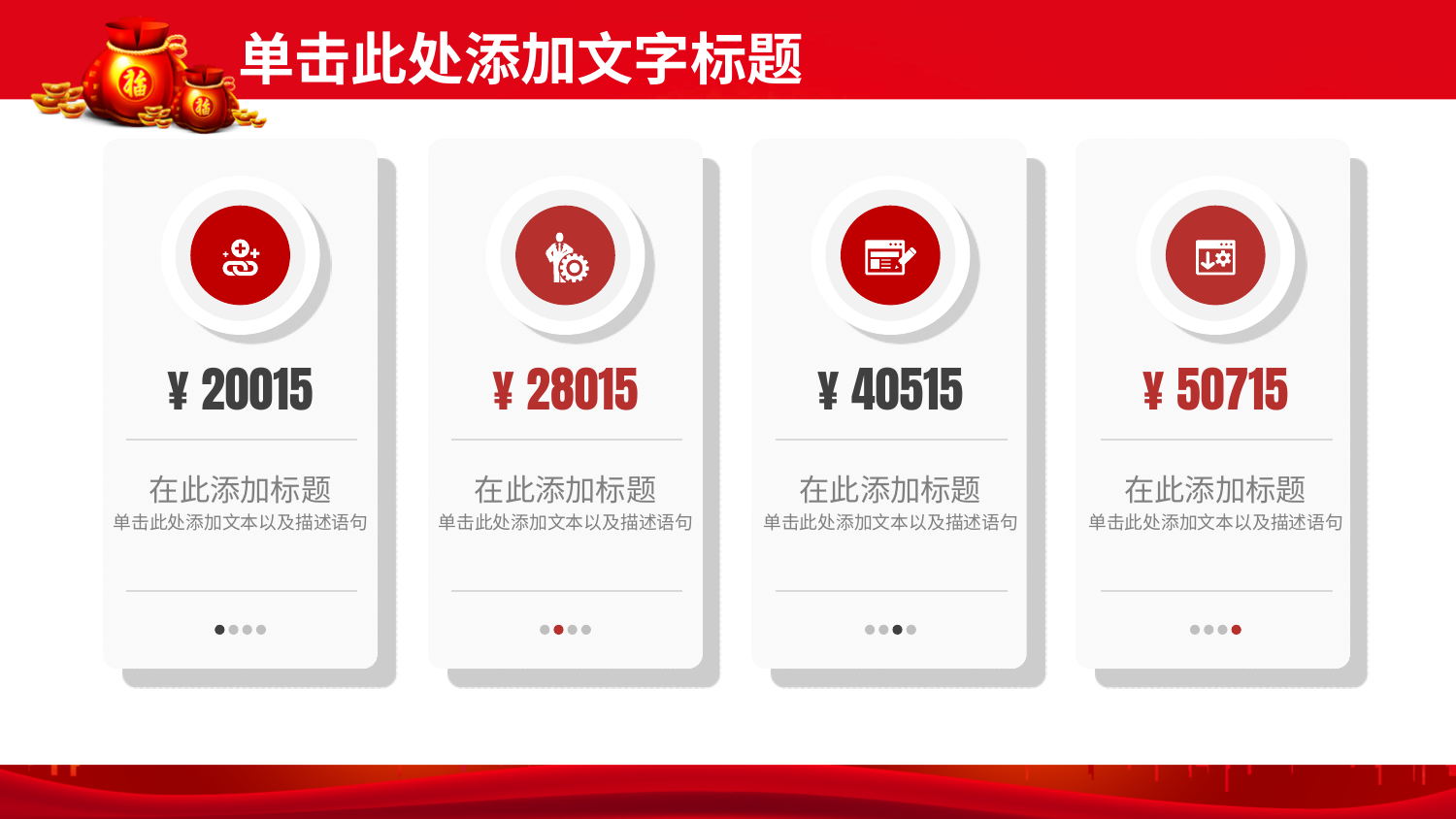

¥ 20015
在此添加标题
单击此处添加文本以及描述语句

¥ 28015
在此添加标题
单击此处添加文本以及描述语句

¥ 40515
在此添加标题
单击此处添加文本以及描述语句

¥ 50715
在此添加标题
单击此处添加文本以及描述语句